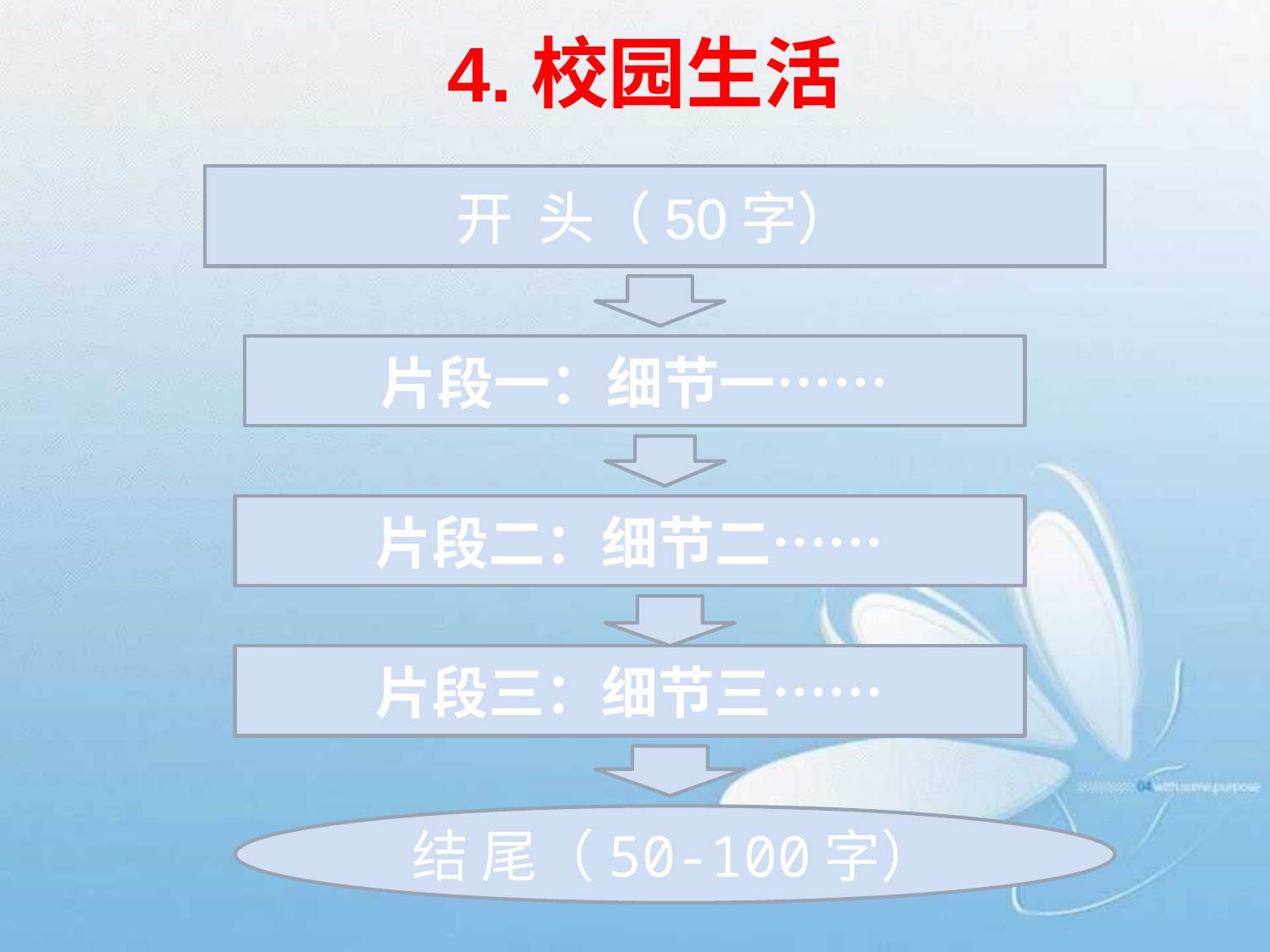

# 4.校园生活
开  头（50字）

片段一：细节一……

片段二：细节二……

片段三：细节三……

结 尾（50-100字）